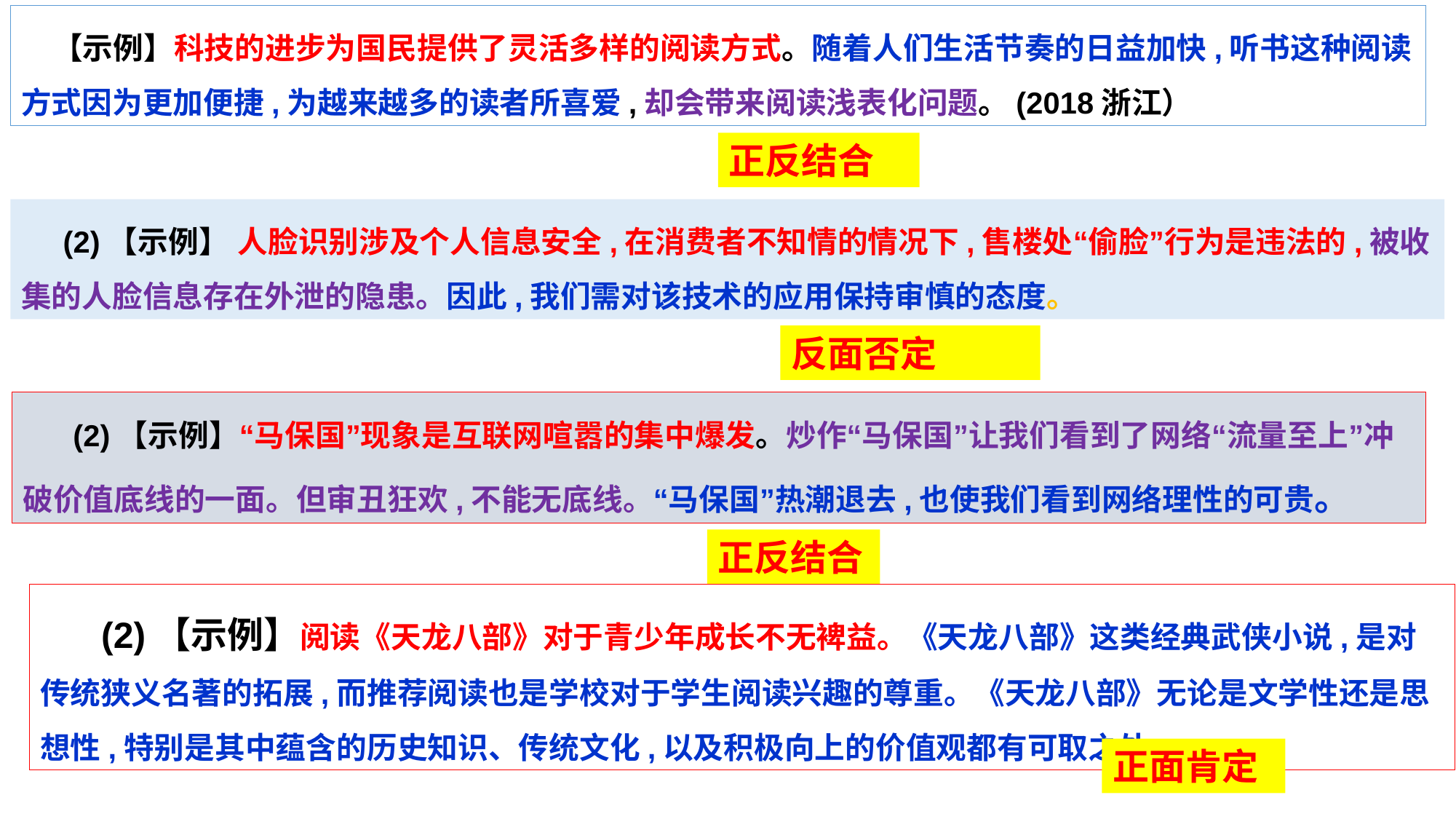

【示例】科技的进步为国民提供了灵活多样的阅读方式。随着人们生活节奏的日益加快,听书这种阅读方式因为更加便捷,为越来越多的读者所喜爱,却会带来阅读浅表化问题。(2018浙江）
正反结合
     (2)【示例】 人脸识别涉及个人信息安全,在消费者不知情的情况下,售楼处“偷脸”行为是违法的,被收集的人脸信息存在外泄的隐患。因此,我们需对该技术的应用保持审慎的态度。
反面否定
      (2)【示例】“马保国”现象是互联网喧嚣的集中爆发。炒作“马保国”让我们看到了网络“流量至上”冲破价值底线的一面。但审丑狂欢,不能无底线。“马保国”热潮退去,也使我们看到网络理性的可贵。
正反结合
      (2)【示例】阅读《天龙八部》对于青少年成长不无裨益。《天龙八部》这类经典武侠小说,是对传统狭义名著的拓展,而推荐阅读也是学校对于学生阅读兴趣的尊重。《天龙八部》无论是文学性还是思想性,特别是其中蕴含的历史知识、传统文化,以及积极向上的价值观都有可取之处。
正面肯定